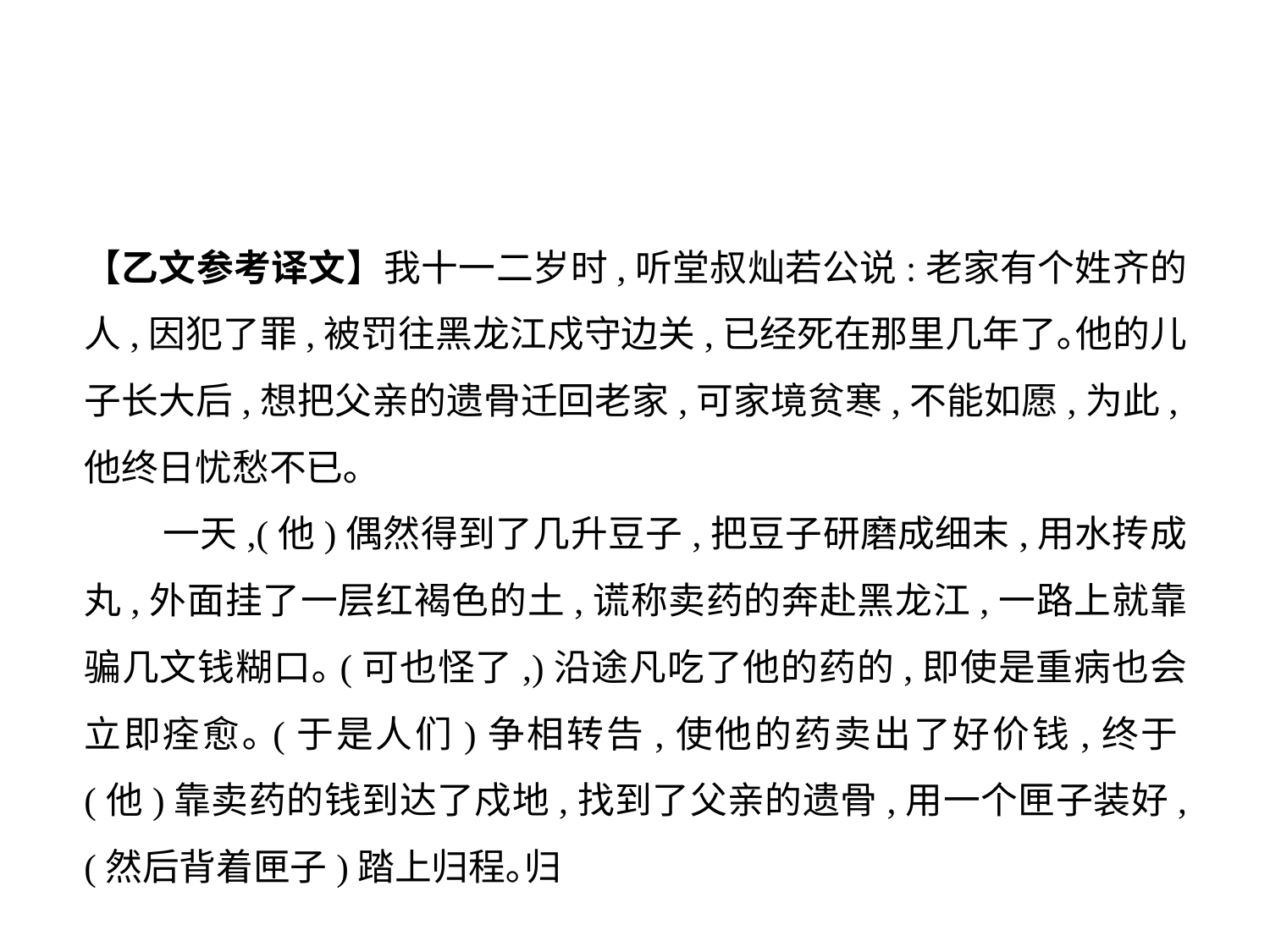

【乙文参考译文】我十一二岁时,听堂叔灿若公说:老家有个姓齐的人,因犯了罪,被罚往黑龙江戍守边关,已经死在那里几年了｡他的儿子长大后,想把父亲的遗骨迁回老家,可家境贫寒,不能如愿,为此,他终日忧愁不已｡
        一天,(他)偶然得到了几升豆子,把豆子研磨成细末,用水抟成丸,外面挂了一层红褐色的土,谎称卖药的奔赴黑龙江,一路上就靠骗几文钱糊口｡(可也怪了,)沿途凡吃了他的药的,即使是重病也会立即痊愈｡(于是人们)争相转告,使他的药卖出了好价钱,终于(他)靠卖药的钱到达了戍地,找到了父亲的遗骨,用一个匣子装好,(然后背着匣子)踏上归程｡归